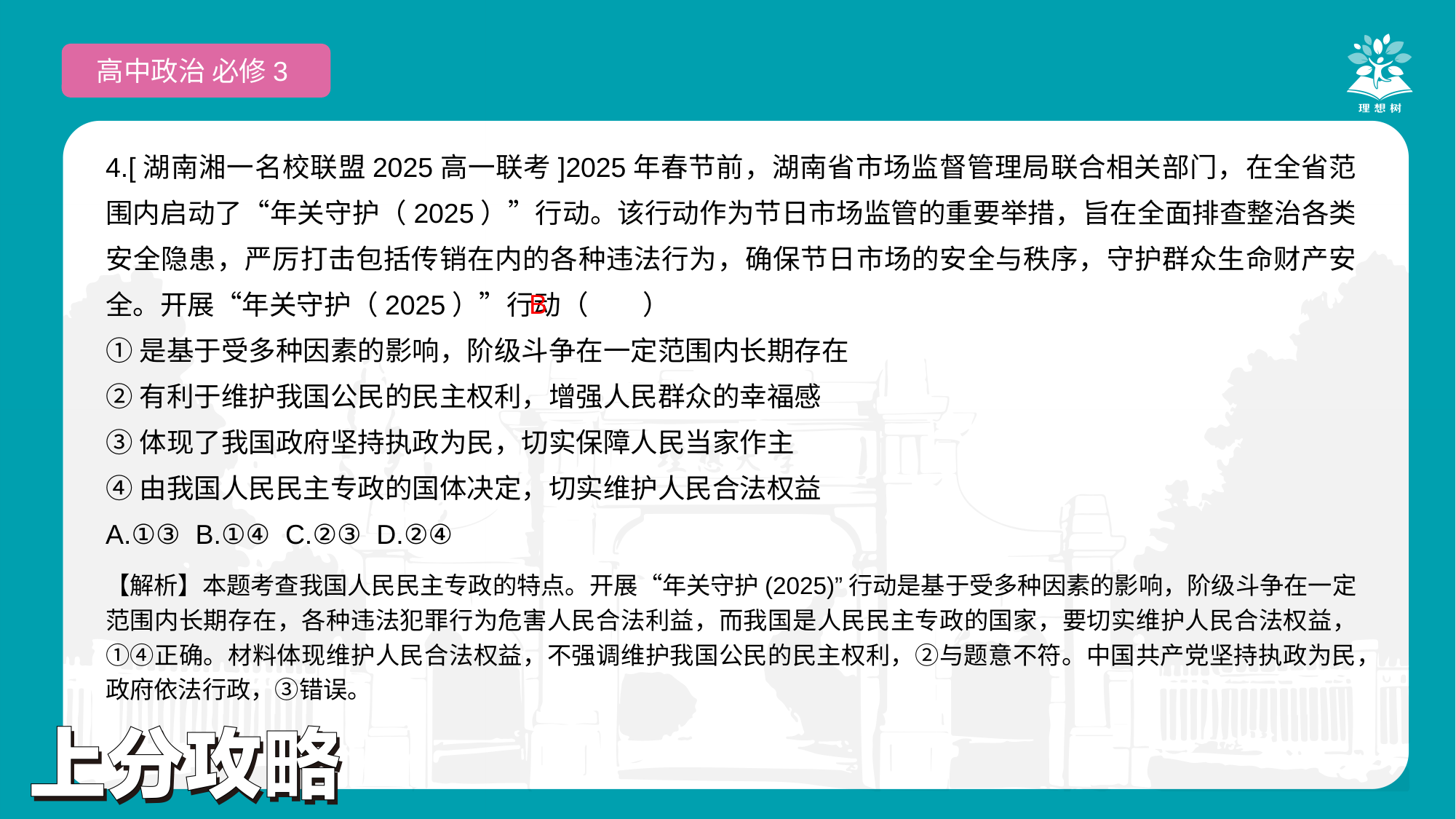

高中政治 必修3
4.[湖南湘一名校联盟2025高一联考]2025年春节前，湖南省市场监督管理局联合相关部门，在全省范围内启动了“年关守护（2025）”行动。该行动作为节日市场监管的重要举措，旨在全面排查整治各类安全隐患，严厉打击包括传销在内的各种违法行为，确保节日市场的安全与秩序，守护群众生命财产安全。开展“年关守护（2025）”行动（　　）
①是基于受多种因素的影响，阶级斗争在一定范围内长期存在
②有利于维护我国公民的民主权利，增强人民群众的幸福感
③体现了我国政府坚持执政为民，切实保障人民当家作主
④由我国人民民主专政的国体决定，切实维护人民合法权益
A.①③  B.①④  C.②③  D.②④
 B
【解析】本题考查我国人民民主专政的特点。开展“年关守护(2025)”行动是基于受多种因素的影响，阶级斗争在一定范围内长期存在，各种违法犯罪行为危害人民合法利益，而我国是人民民主专政的国家，要切实维护人民合法权益，①④正确。材料体现维护人民合法权益，不强调维护我国公民的民主权利，②与题意不符。中国共产党坚持执政为民，政府依法行政，③错误。